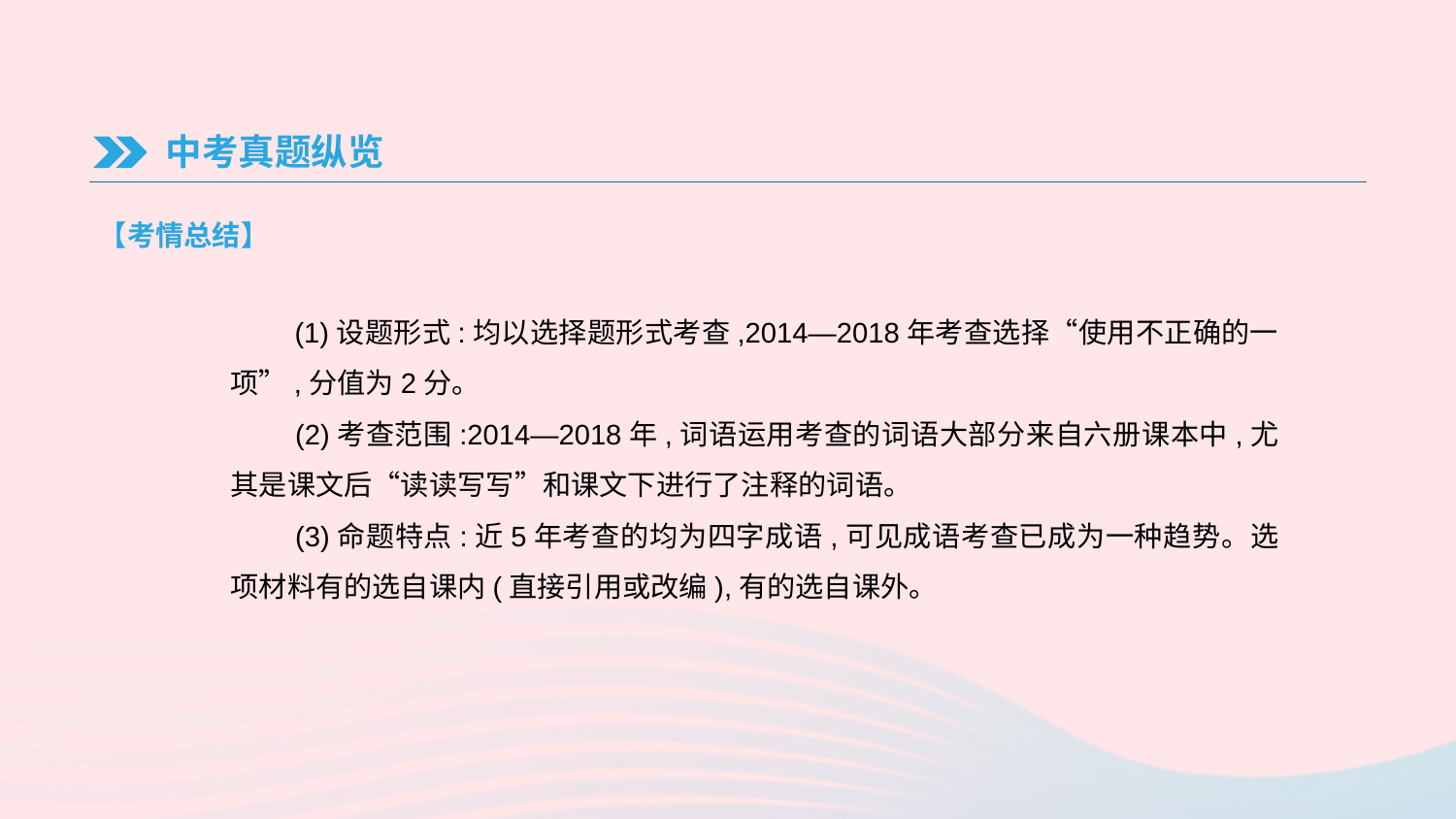

中考真题纵览

【考情总结】
　　(1)设题形式:均以选择题形式考查,2014—2018年考查选择“使用不正确的一项”,分值为2分。
　　(2)考查范围:2014—2018年,词语运用考查的词语大部分来自六册课本中,尤其是课文后“读读写写”和课文下进行了注释的词语。
　　(3)命题特点:近5年考查的均为四字成语,可见成语考查已成为一种趋势。选项材料有的选自课内(直接引用或改编),有的选自课外。